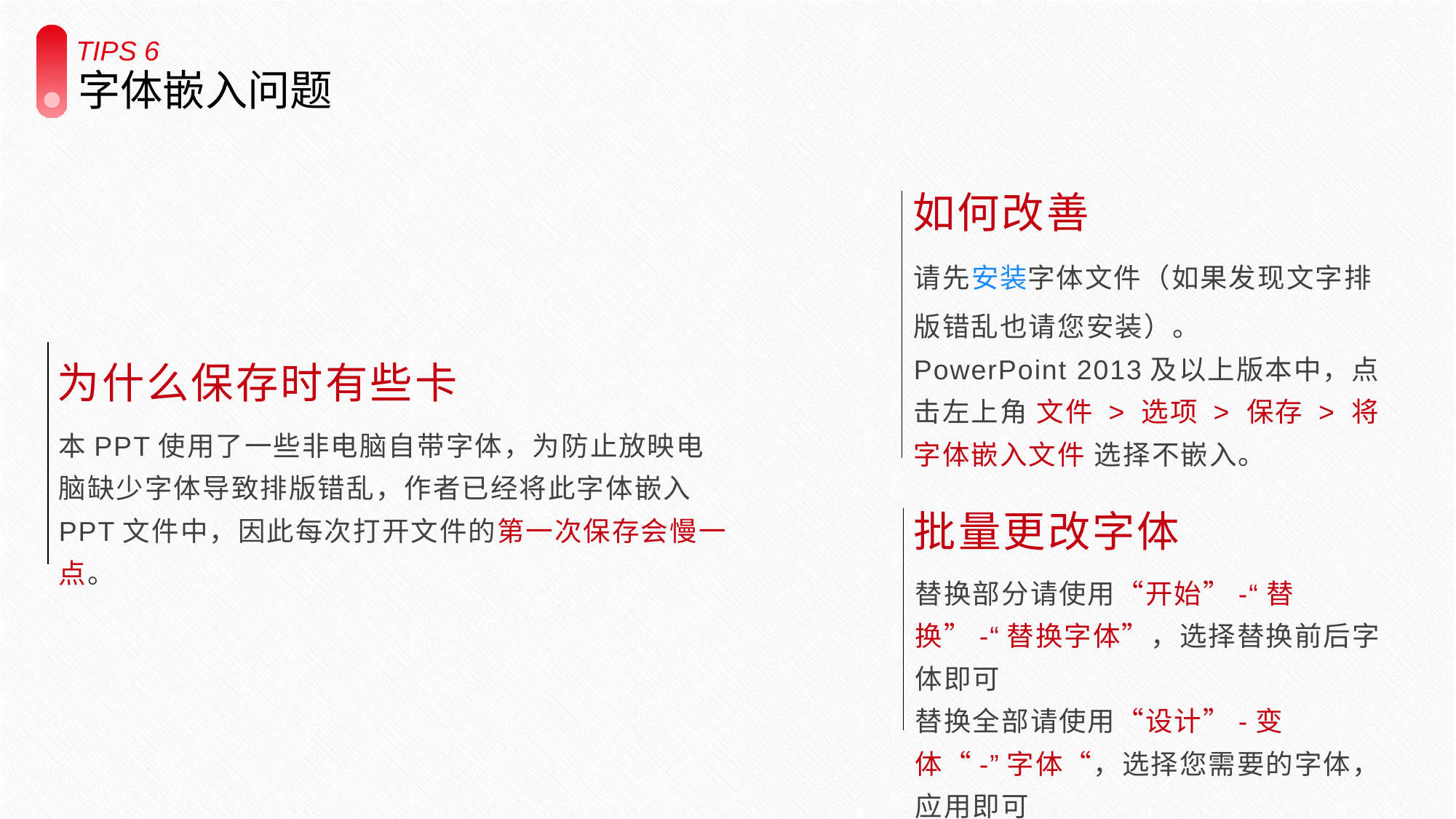

TIPS 6
字体嵌入问题

如何改善
请先安装字体文件（如果发现文字排版错乱也请您安装）。
PowerPoint 2013及以上版本中，点击左上角 文件 > 选项 > 保存 > 将字体嵌入文件 选择不嵌入。
批量更改字体
替换部分请使用“开始”-“替换”-“替换字体”，选择替换前后字体即可
替换全部请使用“设计”-变体“-”字体“，选择您需要的字体，应用即可
为什么保存时有些卡
本PPT使用了一些非电脑自带字体，为防止放映电脑缺少字体导致排版错乱，作者已经将此字体嵌入PPT文件中，因此每次打开文件的第一次保存会慢一点。